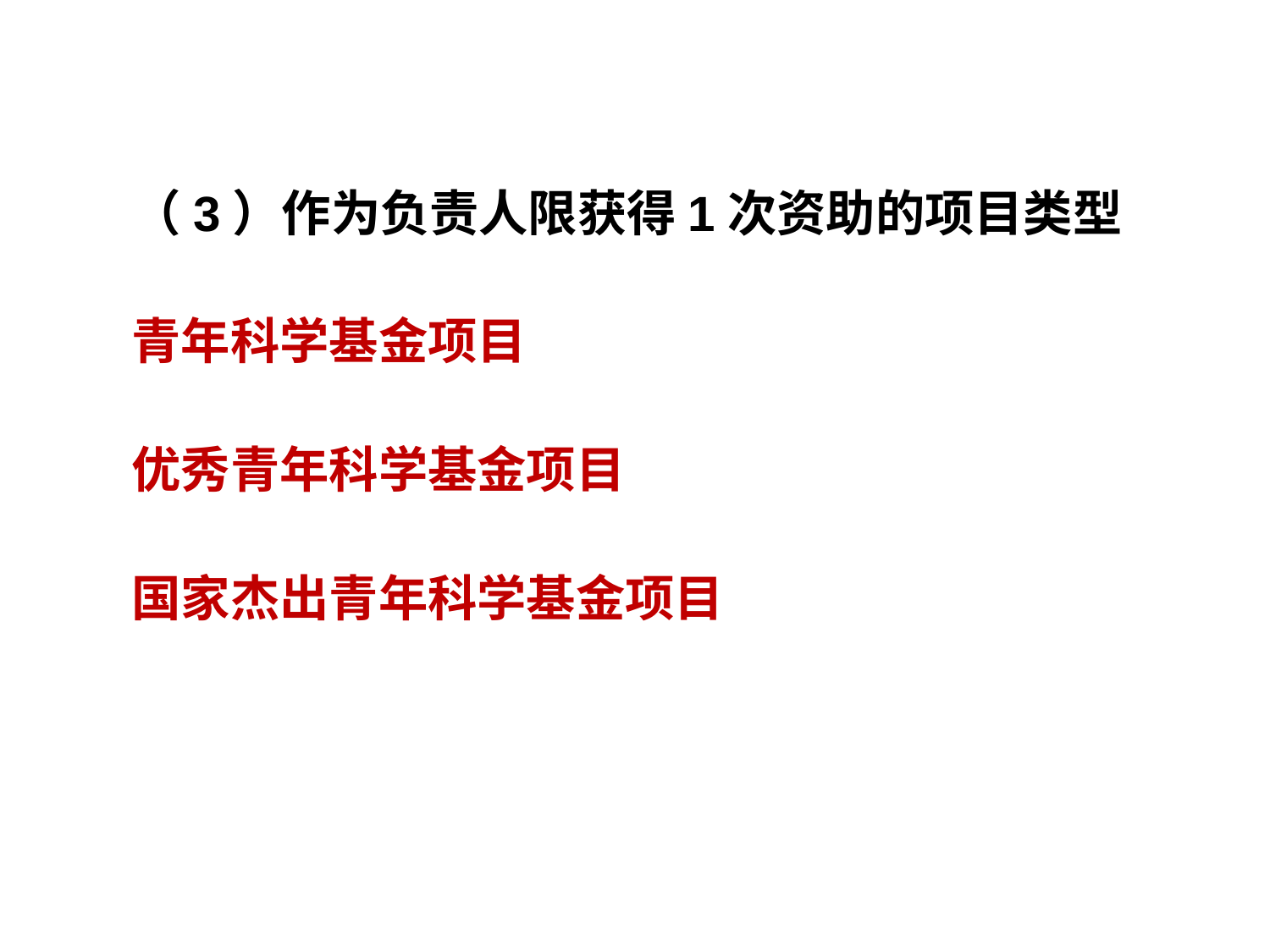

（3）作为负责人限获得1次资助的项目类型
青年科学基金项目
优秀青年科学基金项目
国家杰出青年科学基金项目